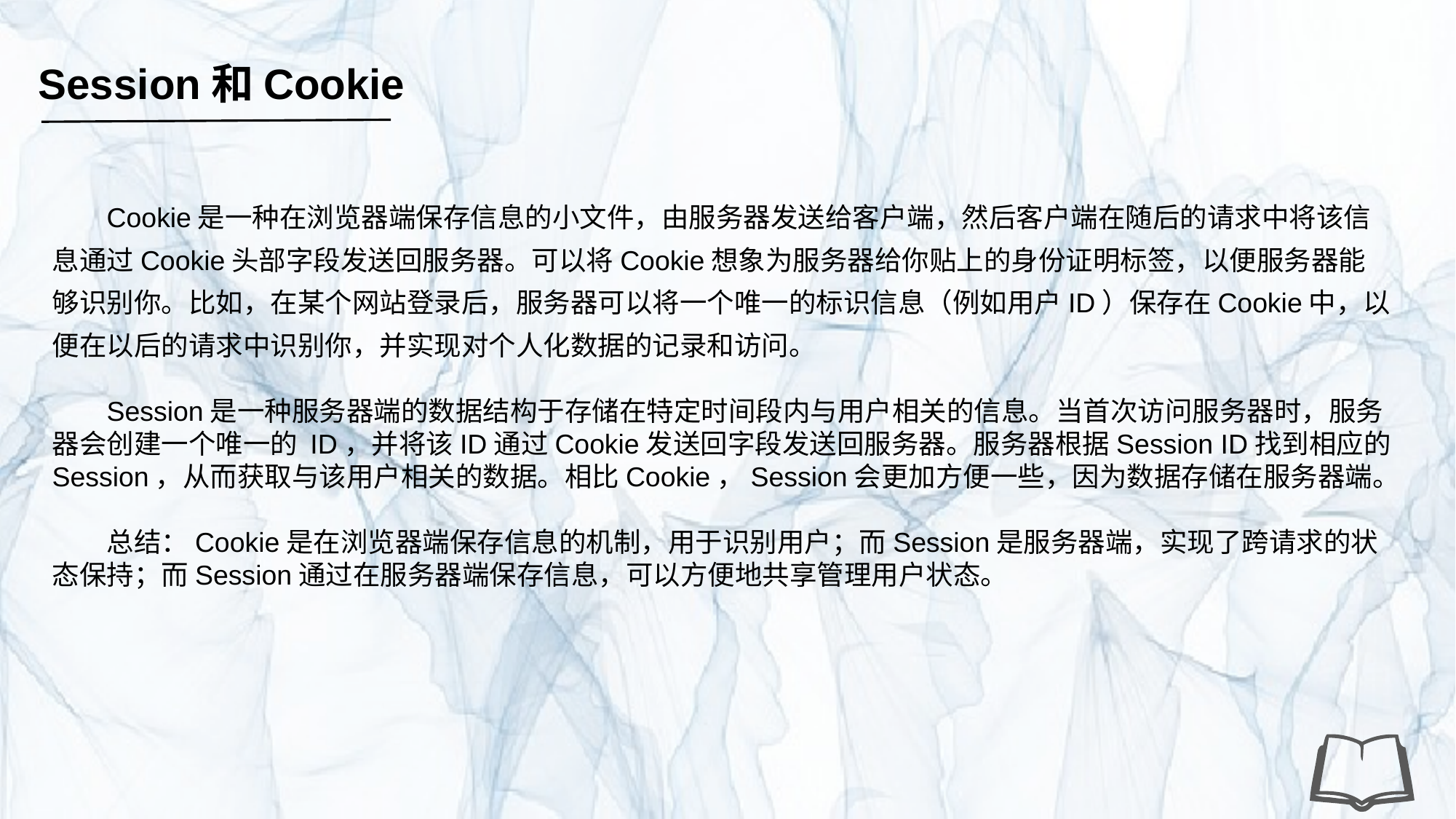

Session和Cookie
Cookie是一种在浏览器端保存信息的小文件，由服务器发送给客户端，然后客户端在随后的请求中将该信息通过Cookie头部字段发送回服务器。可以将Cookie想象为服务器给你贴上的身份证明标签，以便服务器能够识别你。比如，在某个网站登录后，服务器可以将一个唯一的标识信息（例如用户ID）保存在Cookie中，以便在以后的请求中识别你，并实现对个人化数据的记录和访问。

Session是一种服务器端的数据结构于存储在特定时间段内与用户相关的信息。当首次访问服务器时，服务器会创建一个唯一的 ID，并将该ID通过Cookie发送回字段发送回服务器。服务器根据Session ID找到相应的Session，从而获取与该用户相关的数据。相比Cookie，Session会更加方便一些，因为数据存储在服务器端。

总结：Cookie是在浏览器端保存信息的机制，用于识别用户；而Session是服务器端，实现了跨请求的状态保持；而Session通过在服务器端保存信息，可以方便地共享管理用户状态。

35